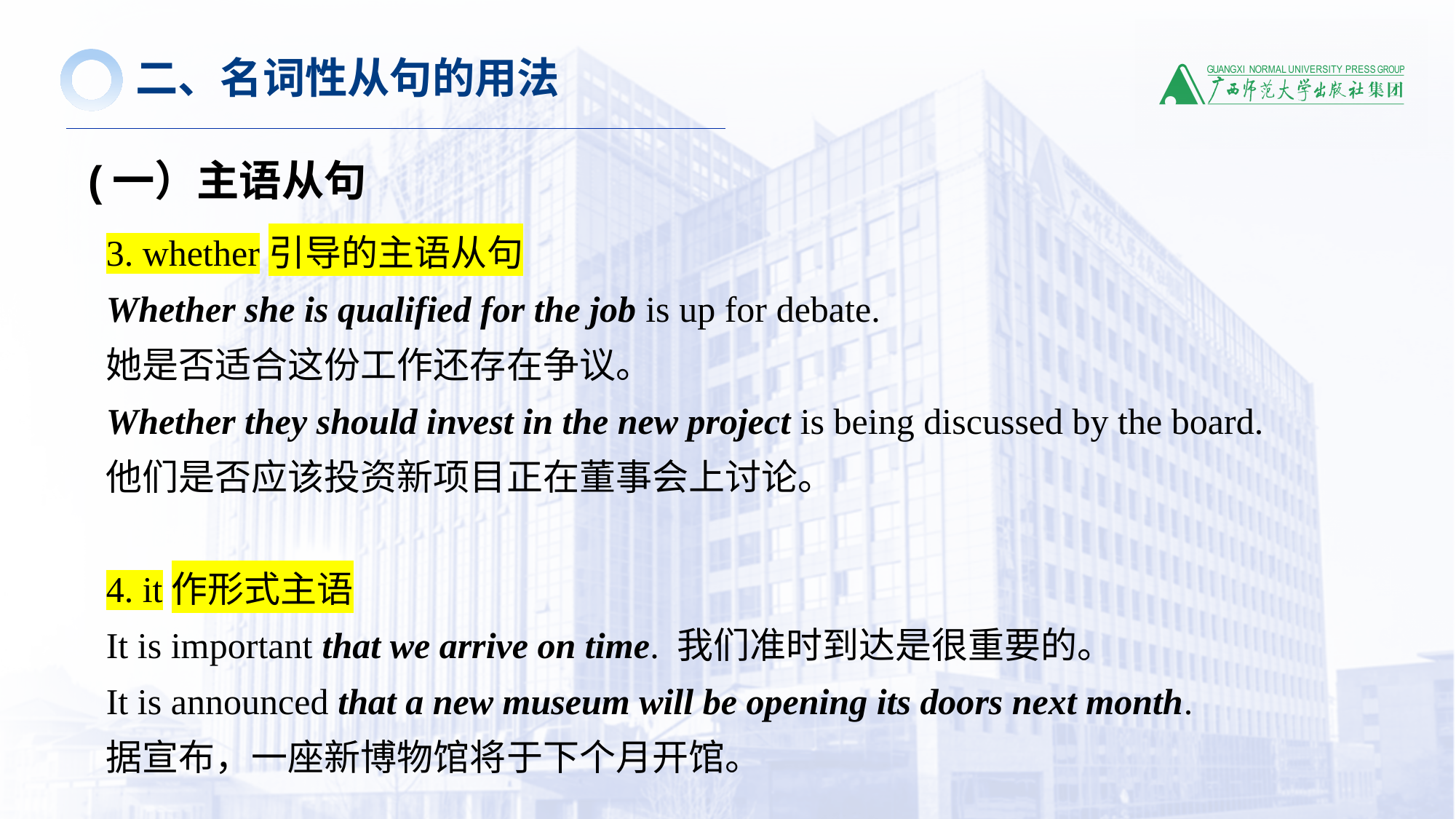

二、名词性从句的用法

(一）主语从句
3. whether引导的主语从句
Whether she is qualified for the job is up for debate.
她是否适合这份工作还存在争议。
Whether they should invest in the new project is being discussed by the board.  他们是否应该投资新项目正在董事会上讨论。

4. it作形式主语
It is important that we arrive on time. 我们准时到达是很重要的。
It is announced that a new museum will be opening its doors next month.
据宣布，一座新博物馆将于下个月开馆。